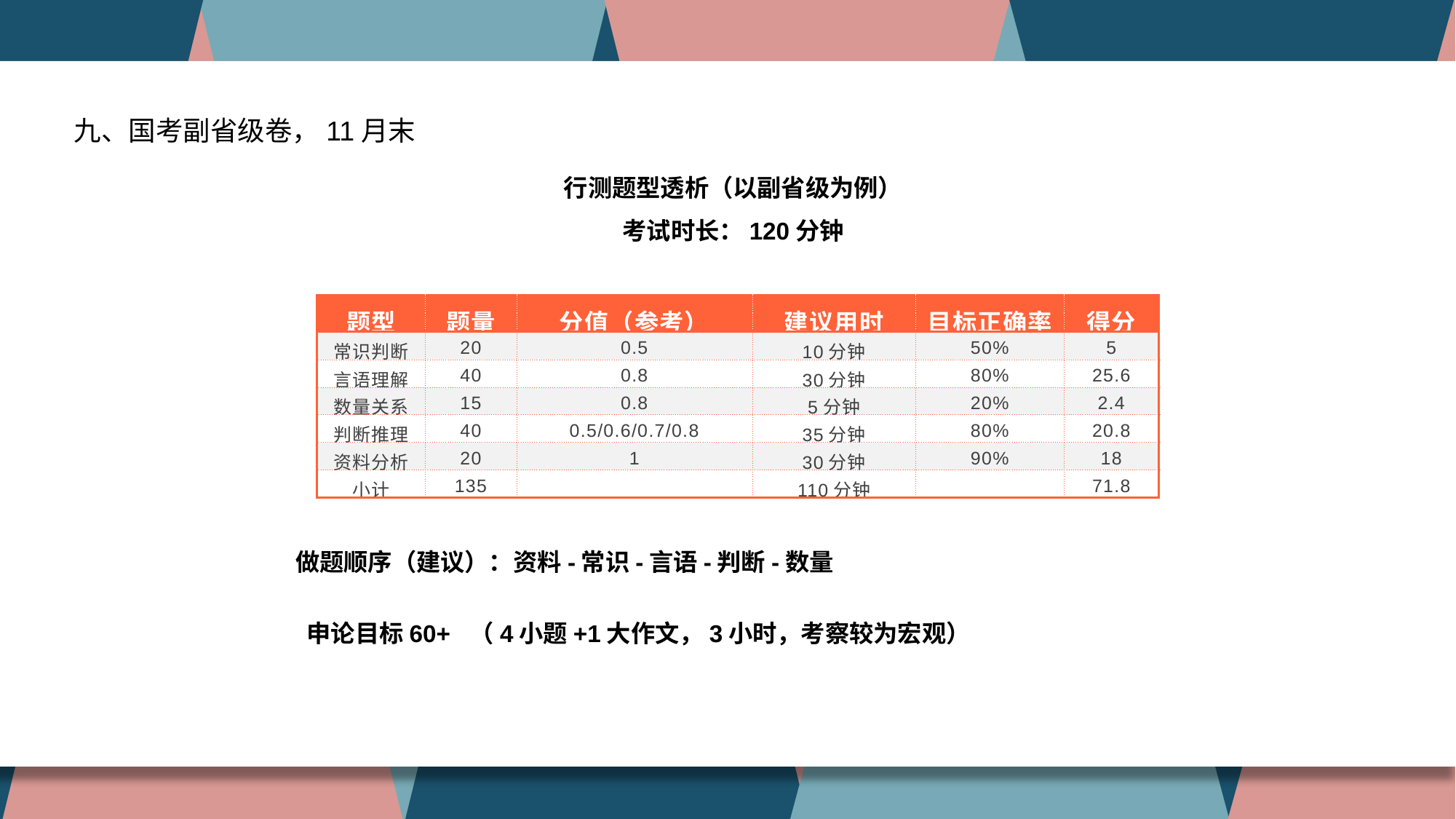

公务员考试：省考、国考，符合岗位所设的专业、学历等条件即可报考，面向人员范围广，社会性强
选调生考试：各省份自行面向特定高校选拔，门槛高，竞争小
九、国考副省级卷，11月末
行测题型透析（以副省级为例）
考试时长：120分钟
| 题型 | 题量 | 分值（参考） | 建议用时 | 目标正确率 | 得分 |
| --- | --- | --- | --- | --- | --- |
| 常识判断 | 20 | 0.5 | 10分钟 | 50% | 5 |
| 言语理解 | 40 | 0.8 | 30分钟 | 80% | 25.6 |
| 数量关系 | 15 | 0.8 | 5分钟 | 20% | 2.4 |
| 判断推理 | 40 | 0.5/0.6/0.7/0.8 | 35分钟 | 80% | 20.8 |
| 资料分析 | 20 | 1 | 30分钟 | 90% | 18 |
| 小计 | 135 |  | 110分钟 |  | 71.8 |

做题顺序（建议）：资料-常识-言语-判断-数量
申论目标60+  （4小题+1大作文，3小时，考察较为宏观）